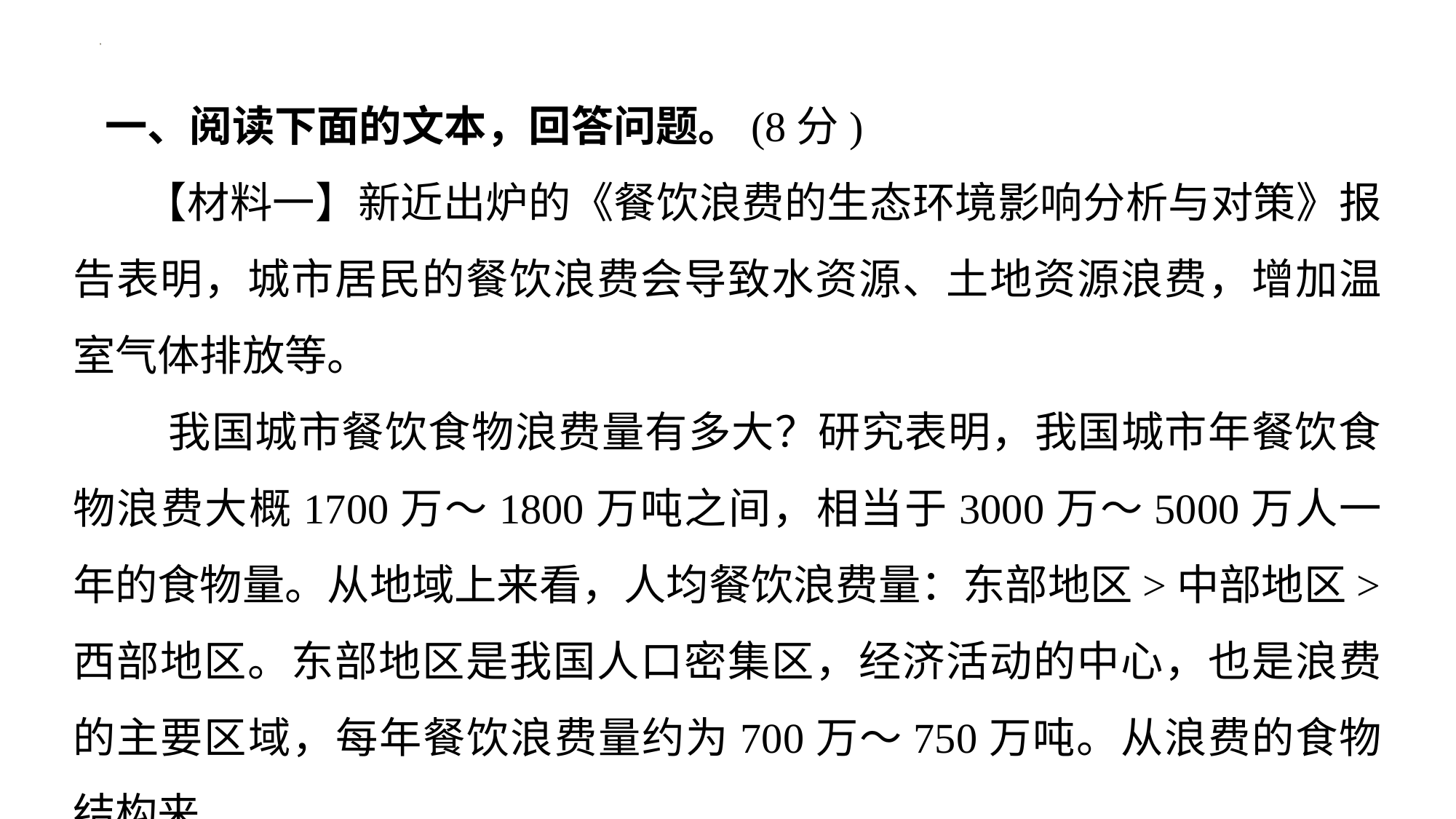

#
一、阅读下面的文本，回答问题。(8分)
   【材料一】新近出炉的《餐饮浪费的生态环境影响分析与对策》报告表明，城市居民的餐饮浪费会导致水资源、土地资源浪费，增加温室气体排放等。
     我国城市餐饮食物浪费量有多大？研究表明，我国城市年餐饮食物浪费大概1700万～1800万吨之间，相当于3000万～5000万人一年的食物量。从地域上来看，人均餐饮浪费量：东部地区>中部地区>西部地区。东部地区是我国人口密集区，经济活动的中心，也是浪费的主要区域，每年餐饮浪费量约为700万～750万吨。从浪费的食物结构来